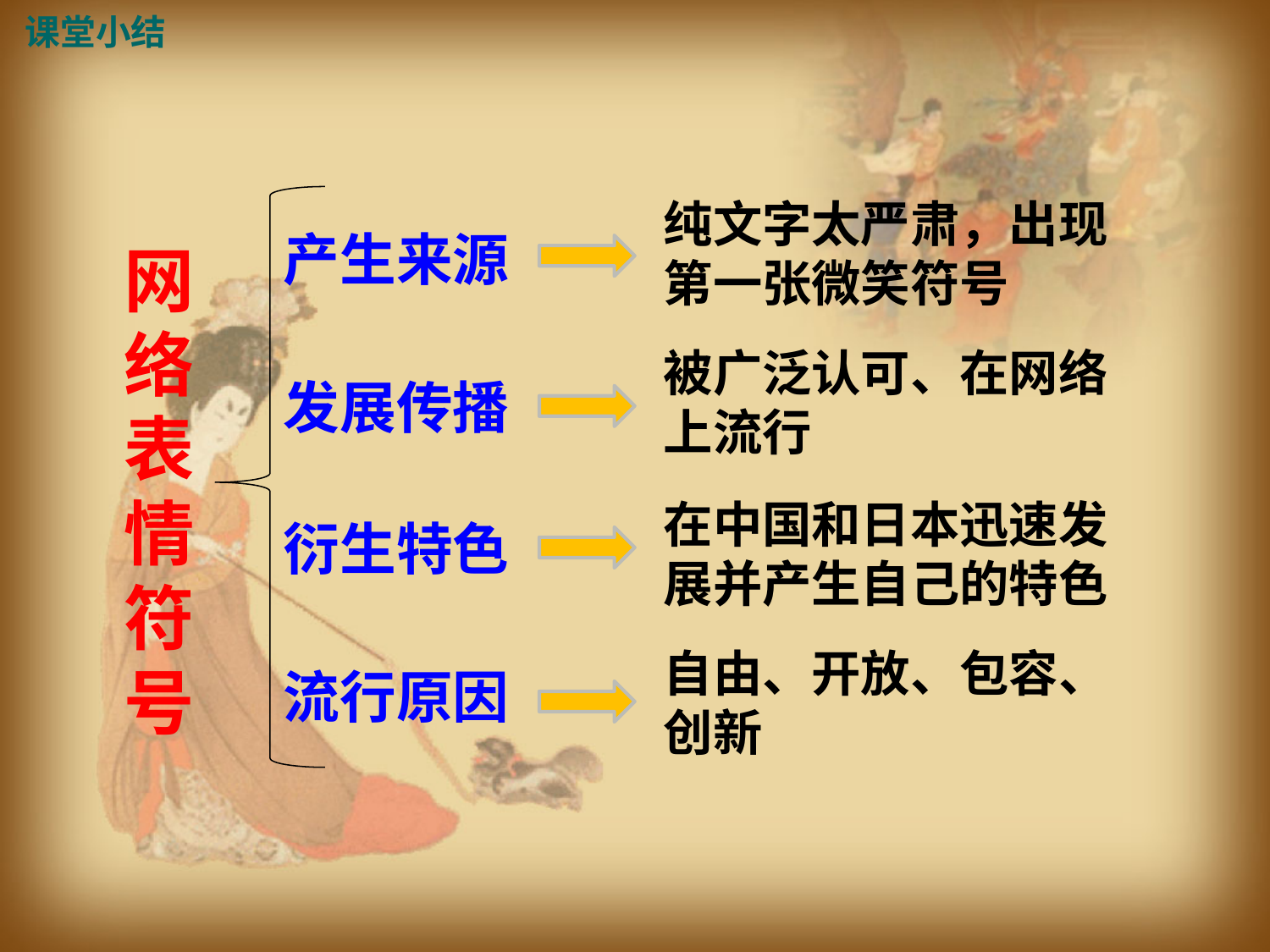

课堂小结

纯文字太严肃，出现第一张微笑符号
产生来源
网络表情符号

被广泛认可、在网络上流行
发展传播

在中国和日本迅速发展并产生自己的特色
衍生特色

自由、开放、包容、创新
流行原因